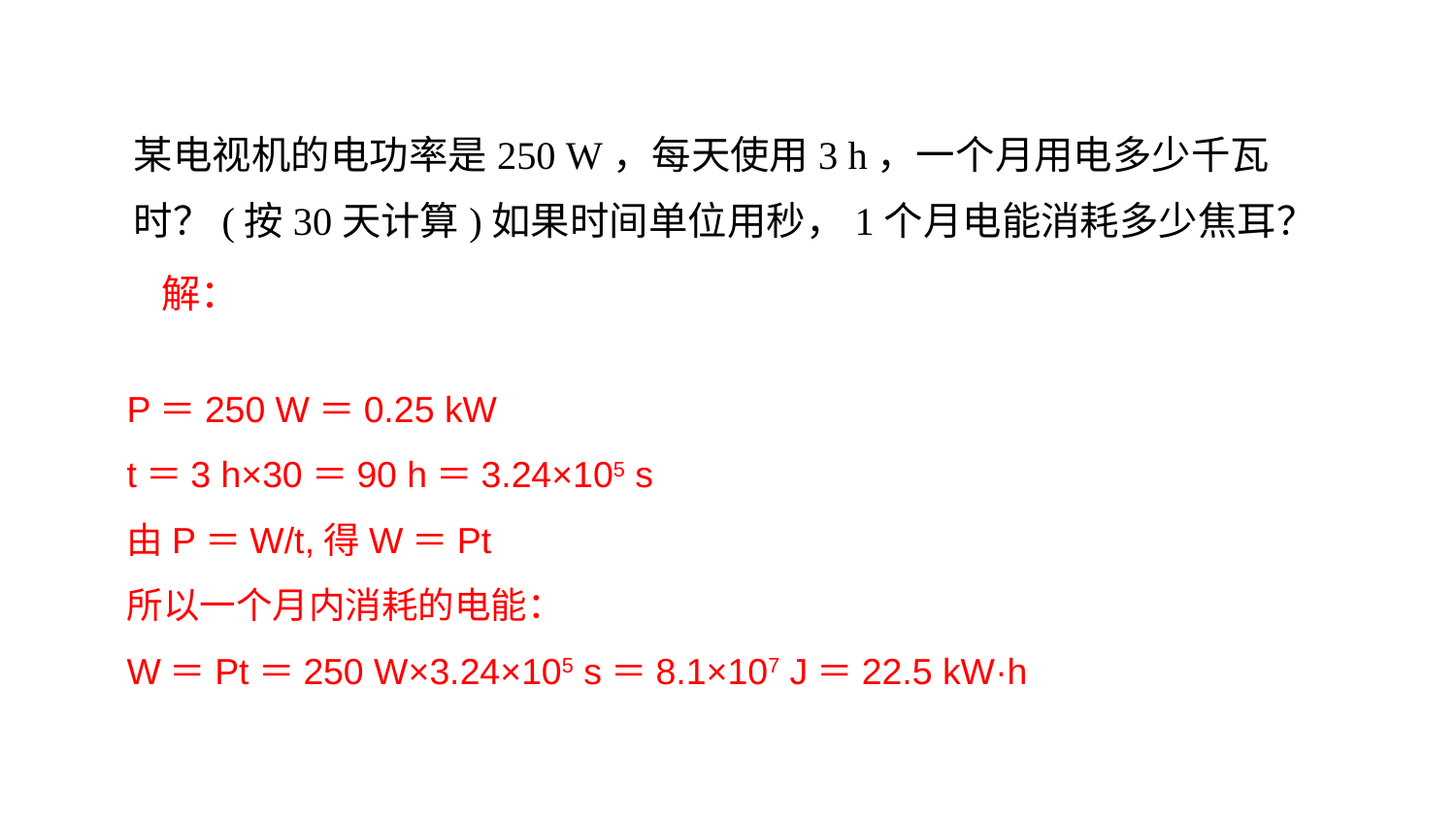

某电视机的电功率是250 W，每天使用3 h，一个月用电多少千瓦时？(按30天计算)如果时间单位用秒，1个月电能消耗多少焦耳？
解：
P＝250 W＝0.25 kW
t＝3 h×30＝90 h＝3.24×105 s
由P＝W/t,得W＝Pt
所以一个月内消耗的电能：
W＝Pt＝250 W×3.24×105 s＝8.1×107 J＝22.5 kW·h